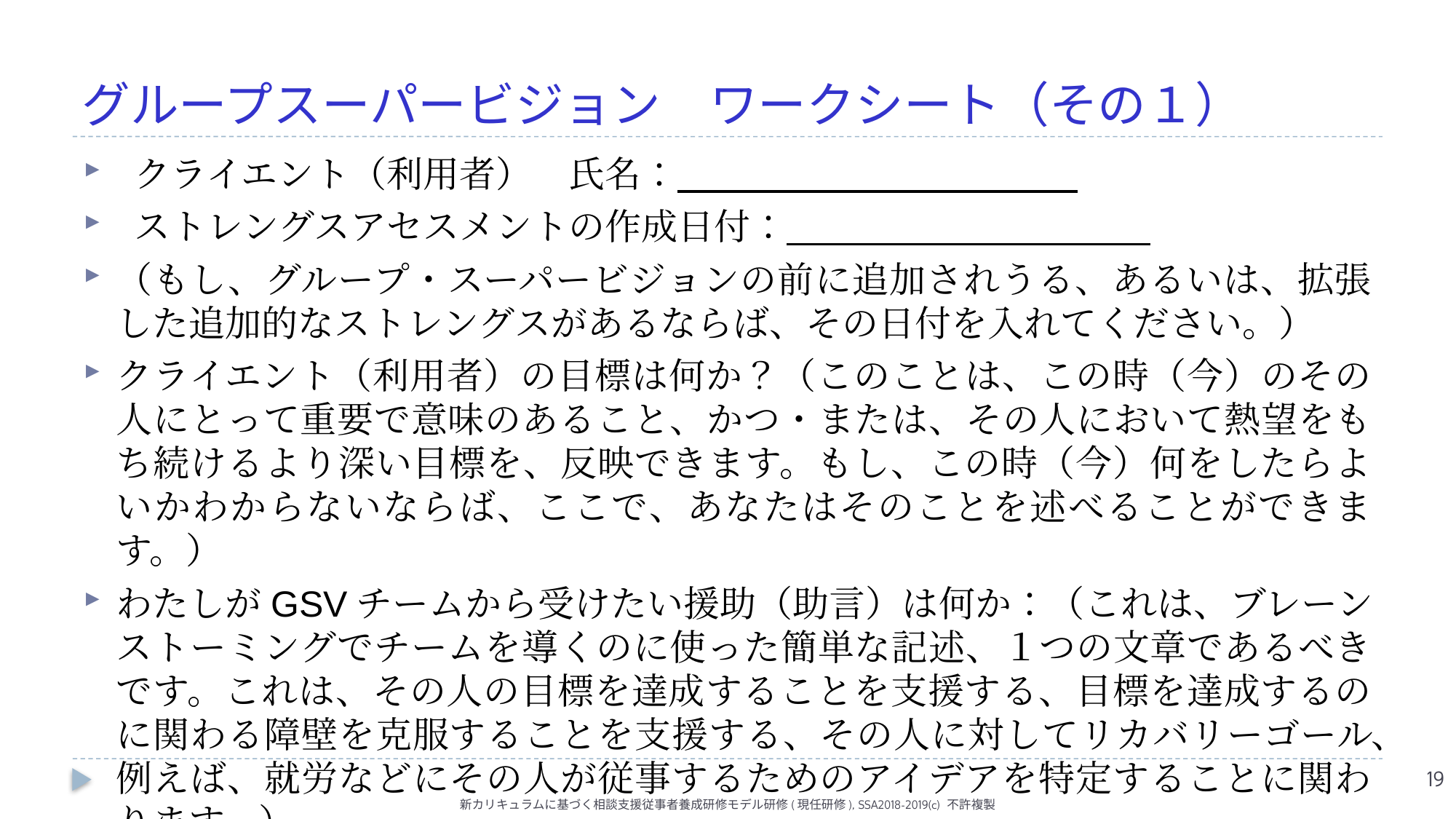

# グループスーパービジョン　ワークシート（その１）
 クライエント（利用者）　氏名：
 ストレングスアセスメントの作成日付：
（もし、グループ・スーパービジョンの前に追加されうる、あるいは、拡張した追加的なストレングスがあるならば、その日付を入れてください。）
クライエント（利用者）の目標は何か？（このことは、この時（今）のその人にとって重要で意味のあること、かつ・または、その人において熱望をもち続けるより深い目標を、反映できます。もし、この時（今）何をしたらよいかわからないならば、ここで、あなたはそのことを述べることができます。）
わたしがGSVチームから受けたい援助（助言）は何か：（これは、ブレーンストーミングでチームを導くのに使った簡単な記述、１つの文章であるべきです。これは、その人の目標を達成することを支援する、目標を達成するのに関わる障壁を克服することを支援する、その人に対してリカバリーゴール、例えば、就労などにその人が従事するためのアイデアを特定することに関わります。）

19
新カリキュラムに基づく相談支援従事者養成研修モデル研修(現任研修), SSA2018-2019(c) 不許複製